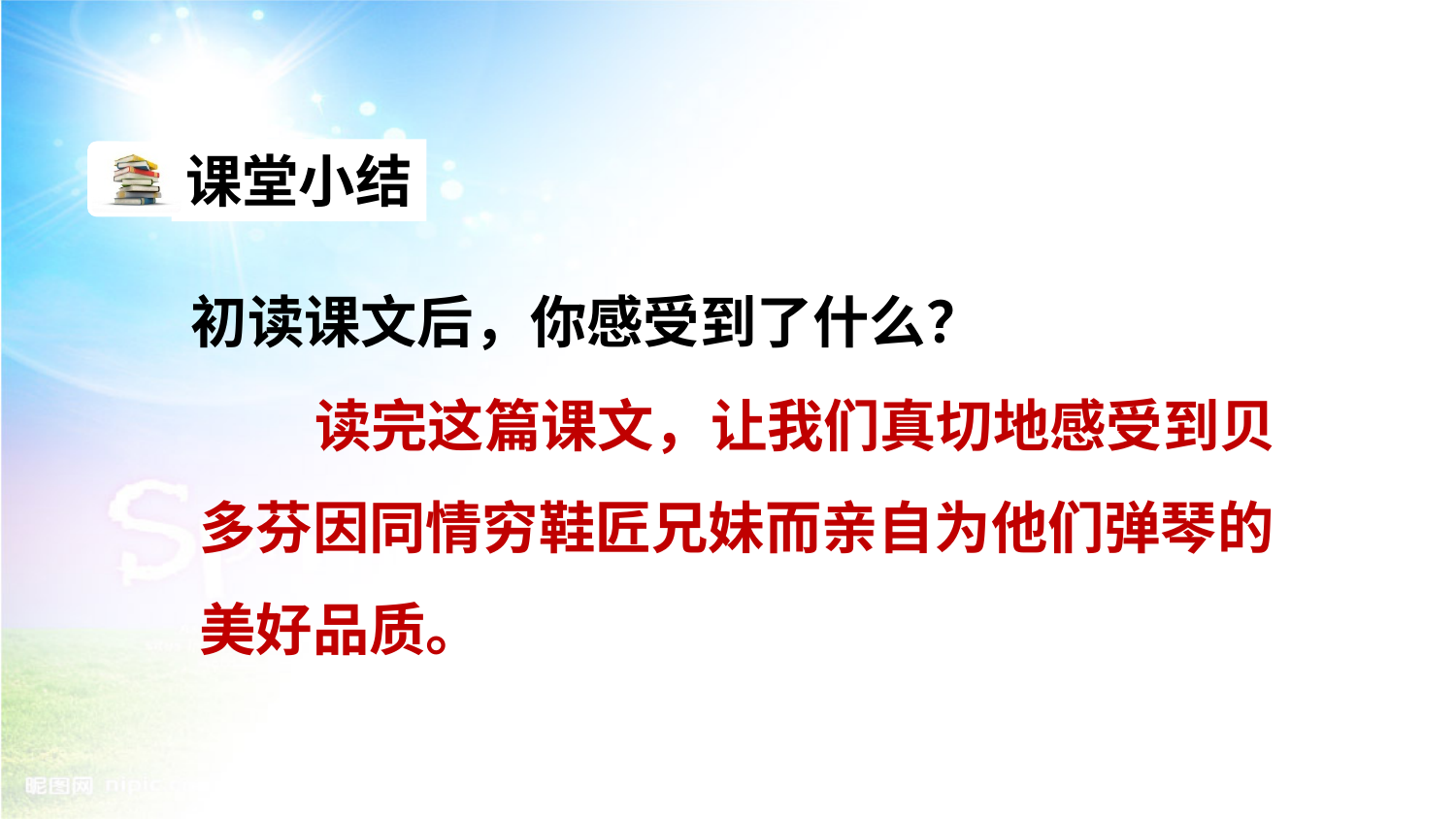

课堂小结

初读课文后，你感受到了什么？
读完这篇课文，让我们真切地感受到贝多芬因同情穷鞋匠兄妹而亲自为他们弹琴的美好品质。